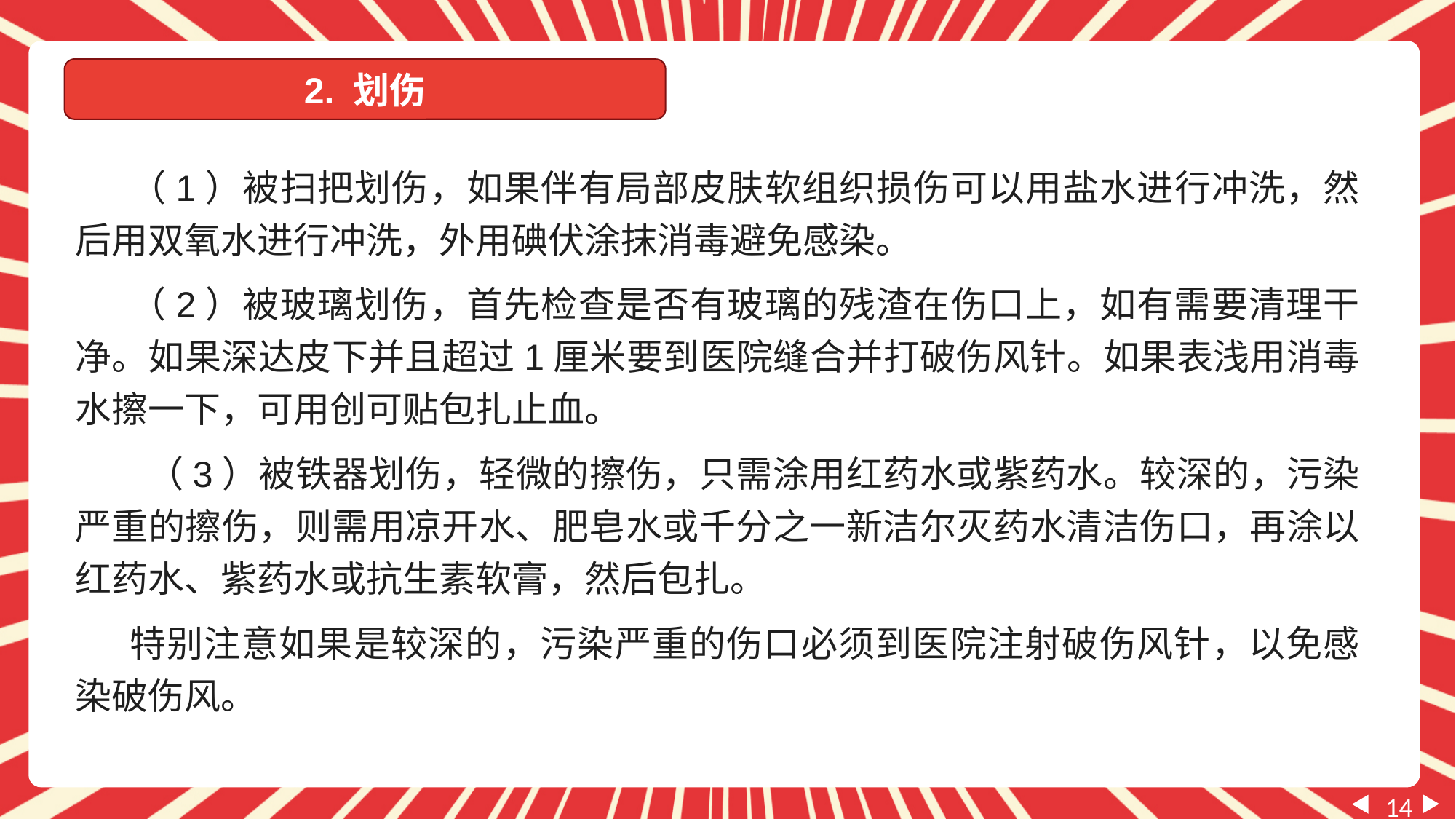

2. 划伤
（1）被扫把划伤，如果伴有局部皮肤软组织损伤可以用盐水进行冲洗，然后用双氧水进行冲洗，外用碘伏涂抹消毒避免感染。
（2）被玻璃划伤，首先检查是否有玻璃的残渣在伤口上，如有需要清理干净。如果深达皮下并且超过1厘米要到医院缝合并打破伤风针。如果表浅用消毒水擦一下，可用创可贴包扎止血。
 （3）被铁器划伤，轻微的擦伤，只需涂用红药水或紫药水。较深的，污染严重的擦伤，则需用凉开水、肥皂水或千分之一新洁尔灭药水清洁伤口，再涂以红药水、紫药水或抗生素软膏，然后包扎。
特别注意如果是较深的，污染严重的伤口必须到医院注射破伤风针，以免感染破伤风。